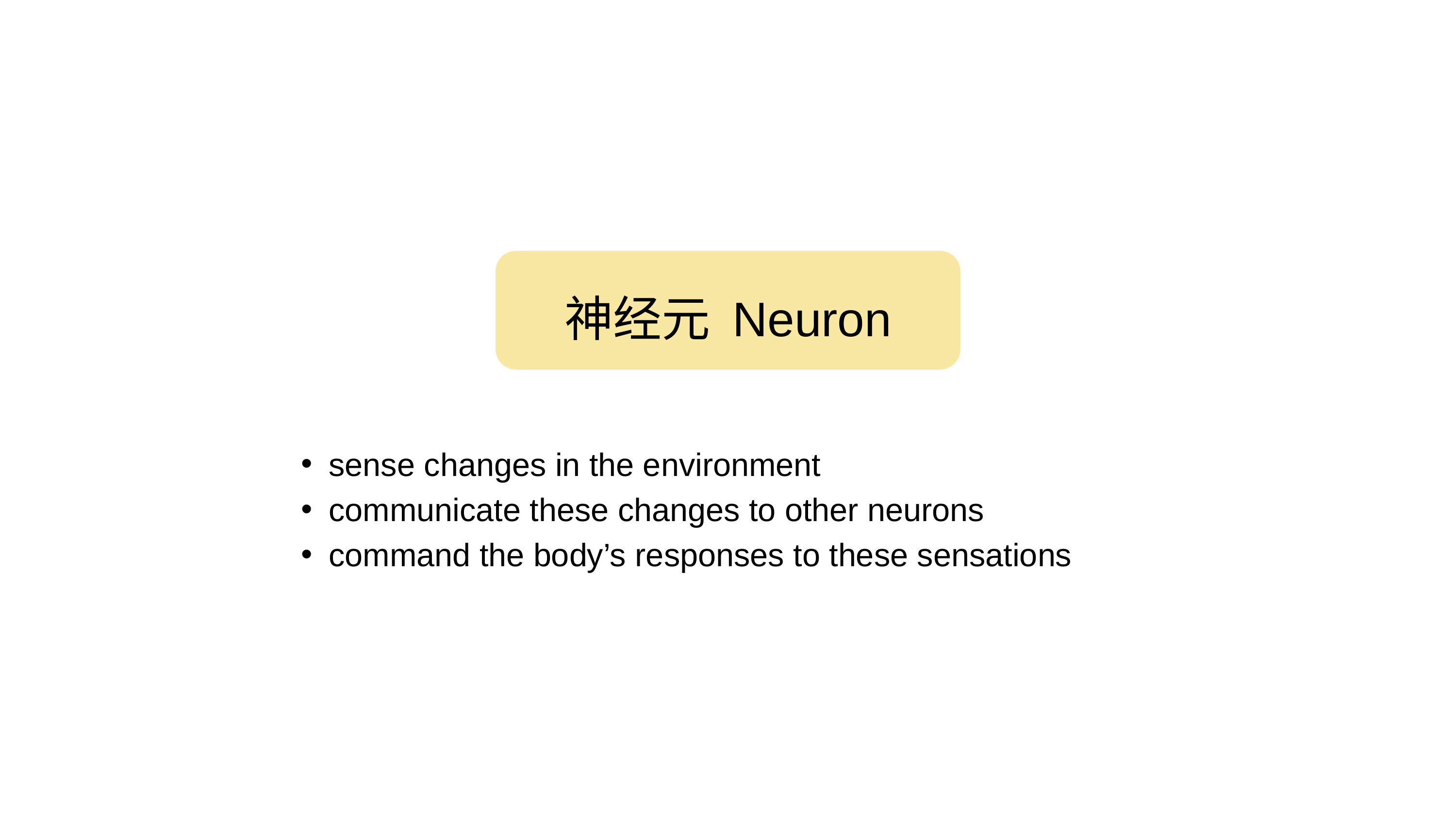

神经元 Neuron
sense changes in the environment
communicate these changes to other neurons
command the body’s responses to these sensations